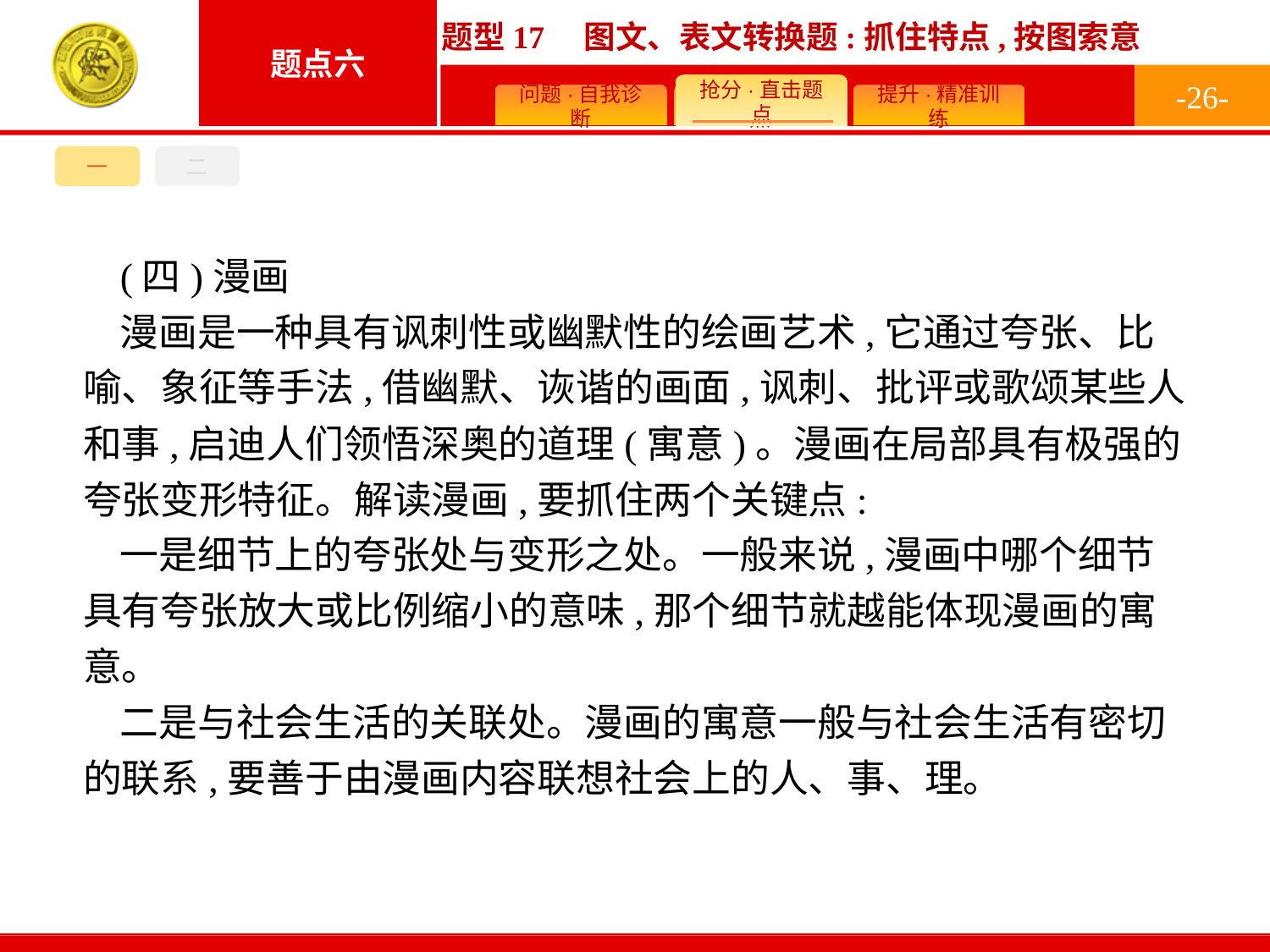

-26-
一
二
(四)漫画
漫画是一种具有讽刺性或幽默性的绘画艺术,它通过夸张、比喻、象征等手法,借幽默、诙谐的画面,讽刺、批评或歌颂某些人和事,启迪人们领悟深奥的道理(寓意)。漫画在局部具有极强的夸张变形特征。解读漫画,要抓住两个关键点:
一是细节上的夸张处与变形之处。一般来说,漫画中哪个细节具有夸张放大或比例缩小的意味,那个细节就越能体现漫画的寓意。
二是与社会生活的关联处。漫画的寓意一般与社会生活有密切的联系,要善于由漫画内容联想社会上的人、事、理。